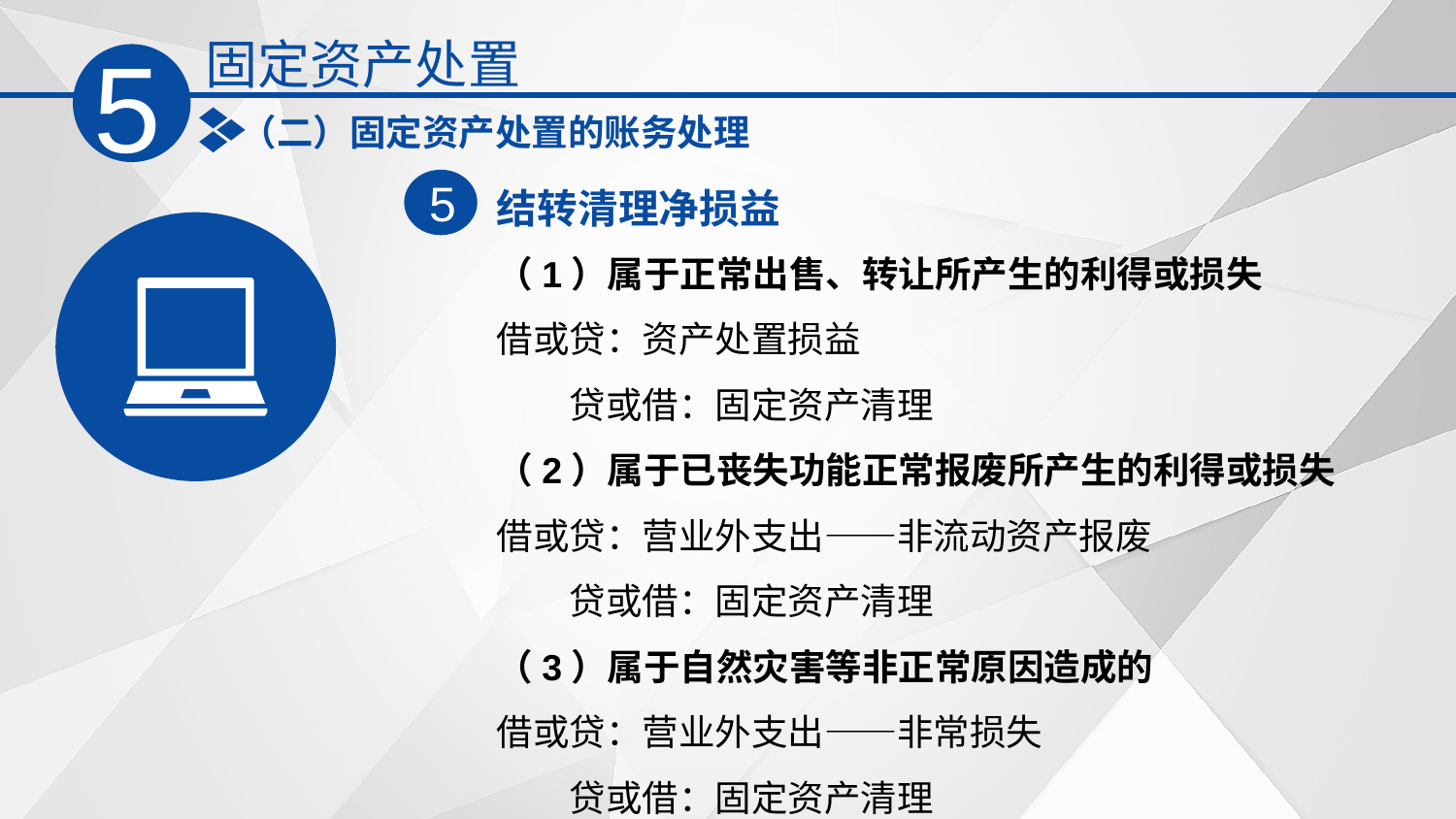

固定资产处置
5

（二）固定资产处置的账务处理

结转清理净损益
5

（1）属于正常出售、转让所产生的利得或损失
借或贷：资产处置损益
　　贷或借：固定资产清理
（2）属于已丧失功能正常报废所产生的利得或损失
借或贷：营业外支出——非流动资产报废
　　贷或借：固定资产清理
（3）属于自然灾害等非正常原因造成的
借或贷：营业外支出——非常损失
　　贷或借：固定资产清理